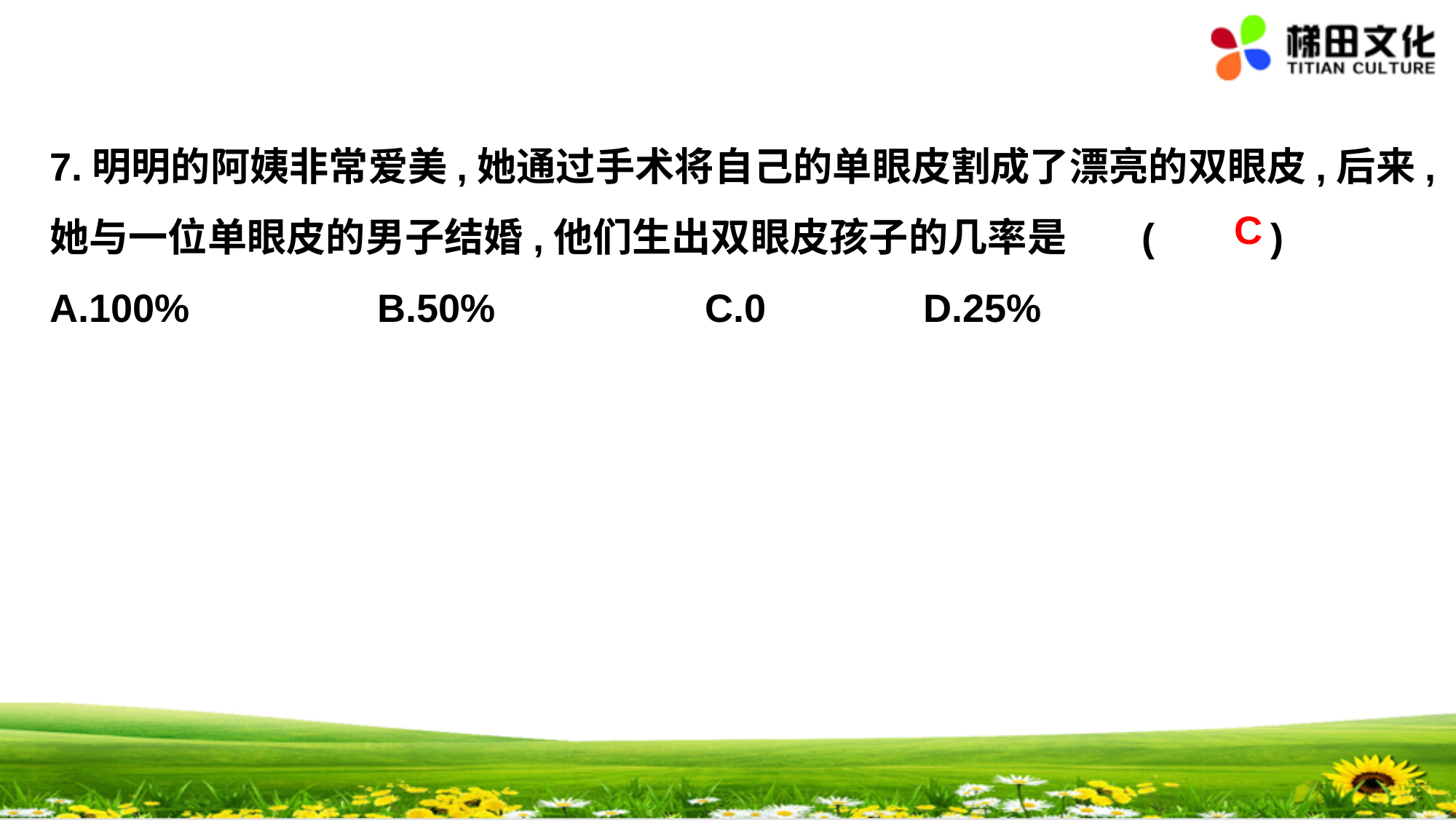

7.明明的阿姨非常爱美,她通过手术将自己的单眼皮割成了漂亮的双眼皮,后来,
她与一位单眼皮的男子结婚,他们生出双眼皮孩子的几率是	(　  　)
A.100%		B.50%		C.0		D.25%
C